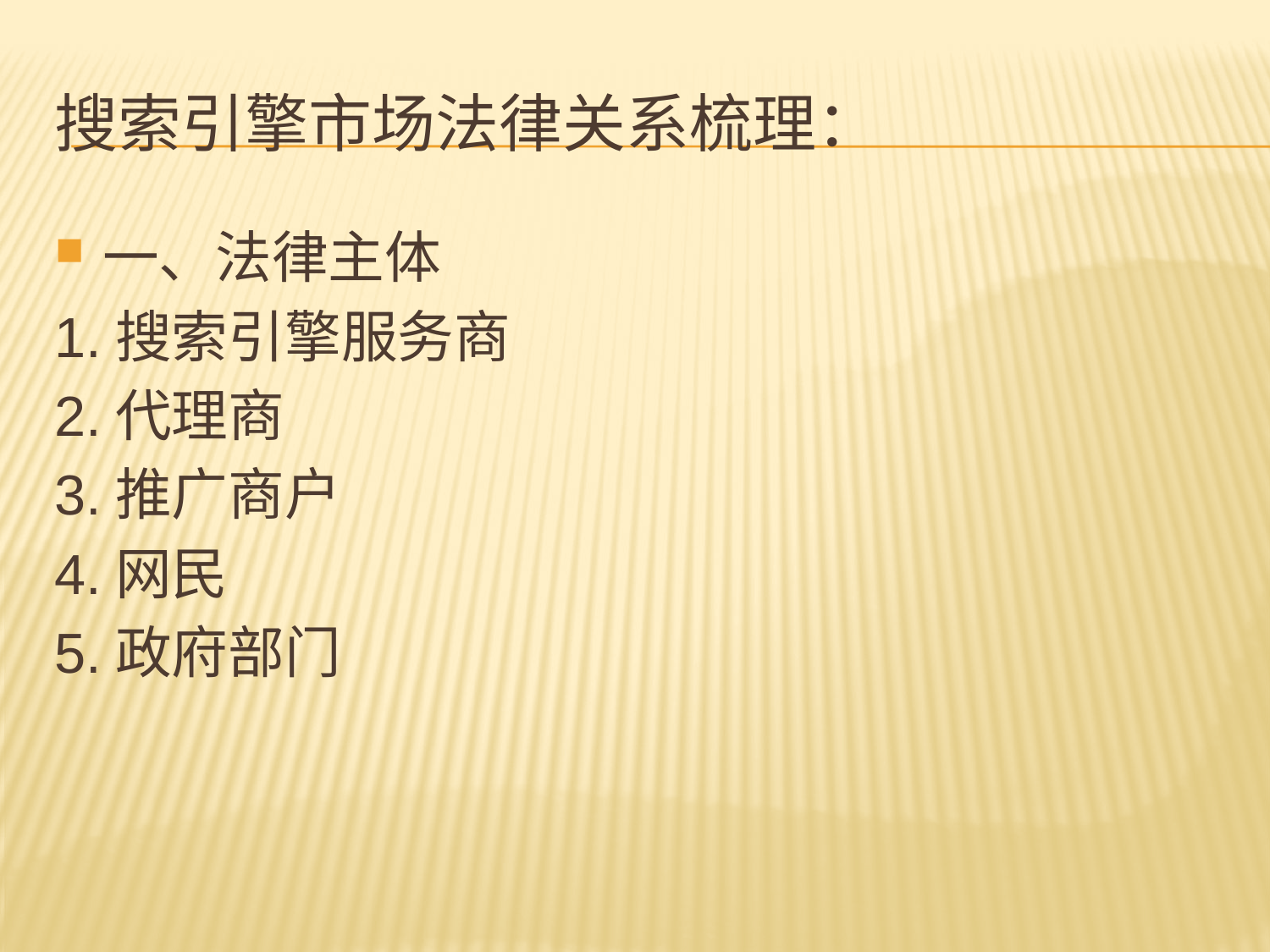

# 搜索引擎市场法律关系梳理：
一、法律主体
1.搜索引擎服务商
2.代理商
3.推广商户
4.网民
5.政府部门